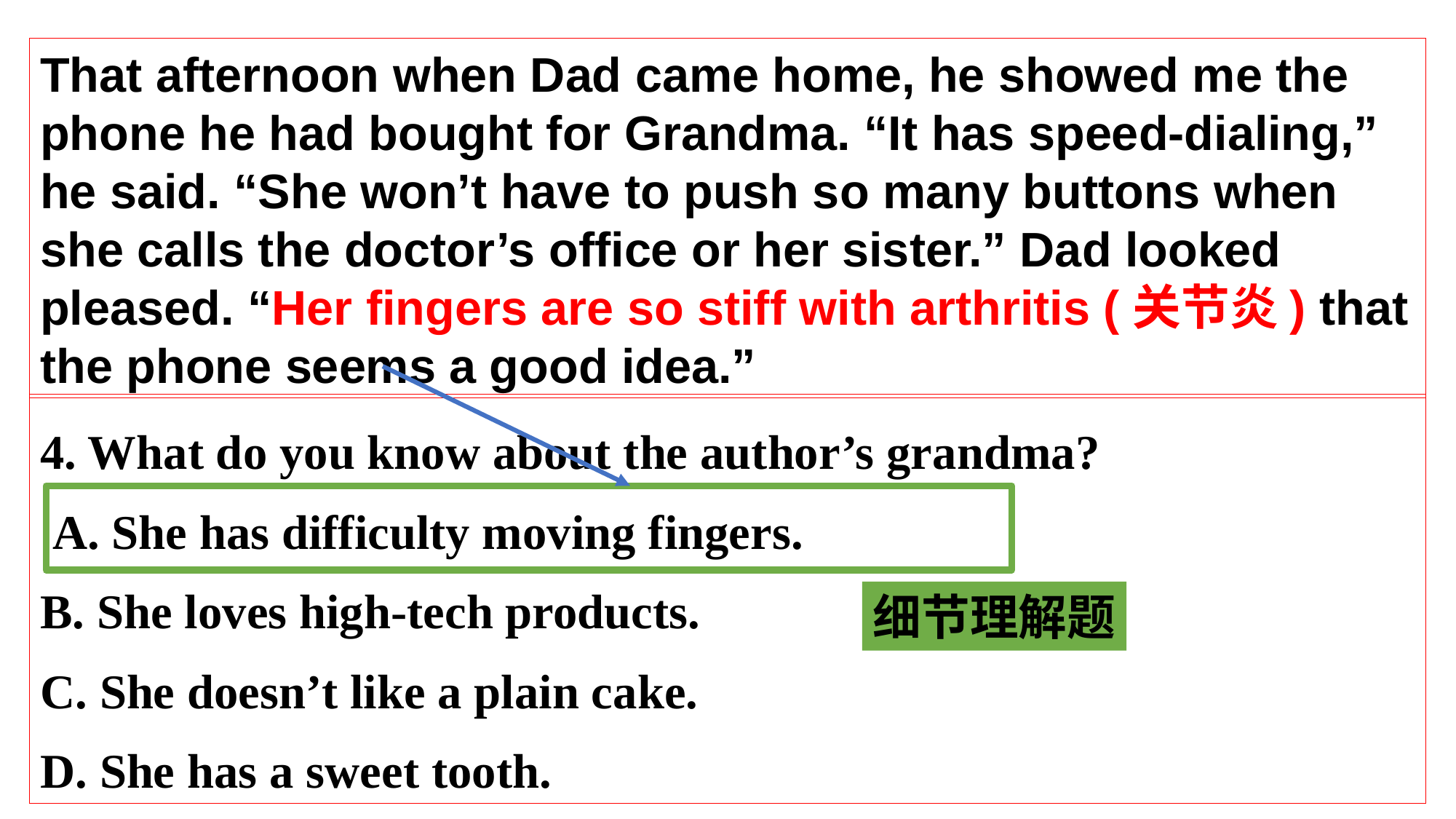

That afternoon when Dad came home, he showed me the phone he had bought for Grandma. “It has speed-dialing,” he said. “She won’t have to push so many buttons when she calls the doctor’s office or her sister.” Dad looked pleased. “Her fingers are so stiff with arthritis (关节炎) that the phone seems a good idea.”

4. What do you know about the author’s grandma?
 A. She has difficulty moving fingers.
B. She loves high-tech products.
C. She doesn’t like a plain cake.
D. She has a sweet tooth.

细节理解题